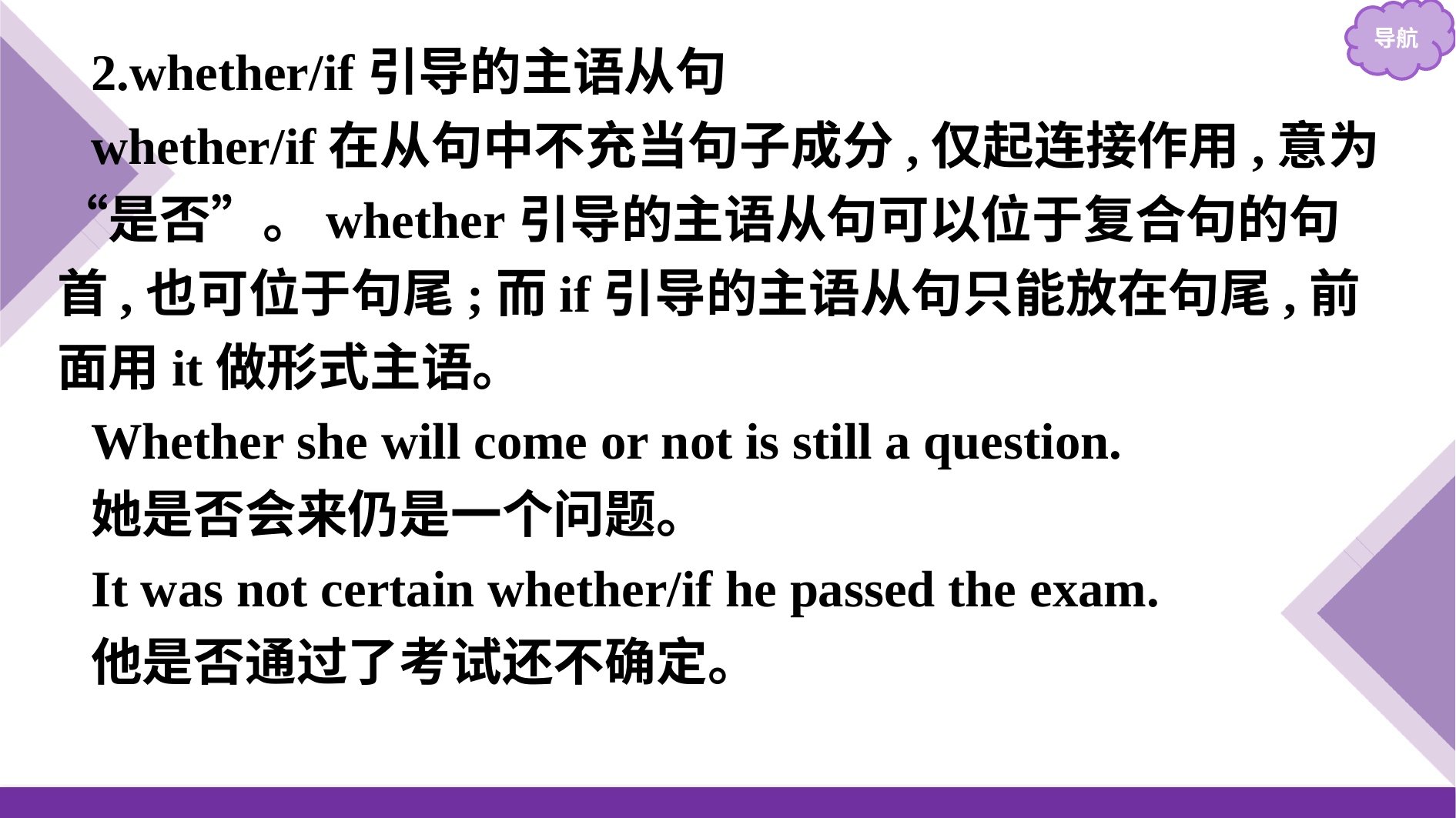

2.whether/if引导的主语从句
whether/if在从句中不充当句子成分,仅起连接作用,意为“是否”。whether引导的主语从句可以位于复合句的句首,也可位于句尾;而if引导的主语从句只能放在句尾,前面用it做形式主语。
Whether she will come or not is still a question.
她是否会来仍是一个问题。
It was not certain whether/if he passed the exam.
他是否通过了考试还不确定。